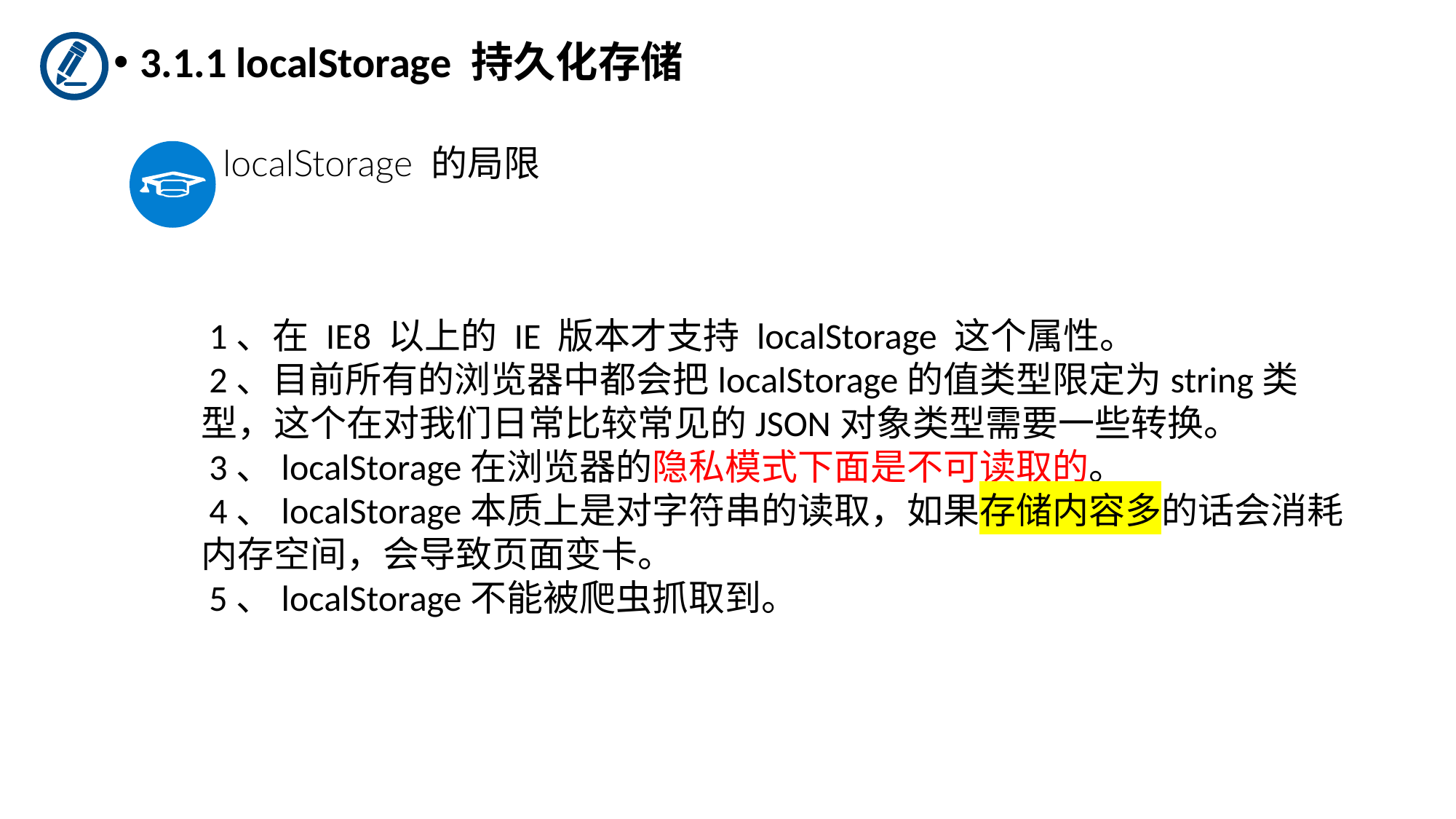

3.1.1 localStorage 持久化存储
localStorage 的局限

 1、在 IE8 以上的 IE 版本才支持 localStorage 这个属性。
 2、目前所有的浏览器中都会把localStorage的值类型限定为string类型，这个在对我们日常比较常见的JSON对象类型需要一些转换。
 3、localStorage在浏览器的隐私模式下面是不可读取的。
 4、localStorage本质上是对字符串的读取，如果存储内容多的话会消耗内存空间，会导致页面变卡。
 5、localStorage不能被爬虫抓取到。